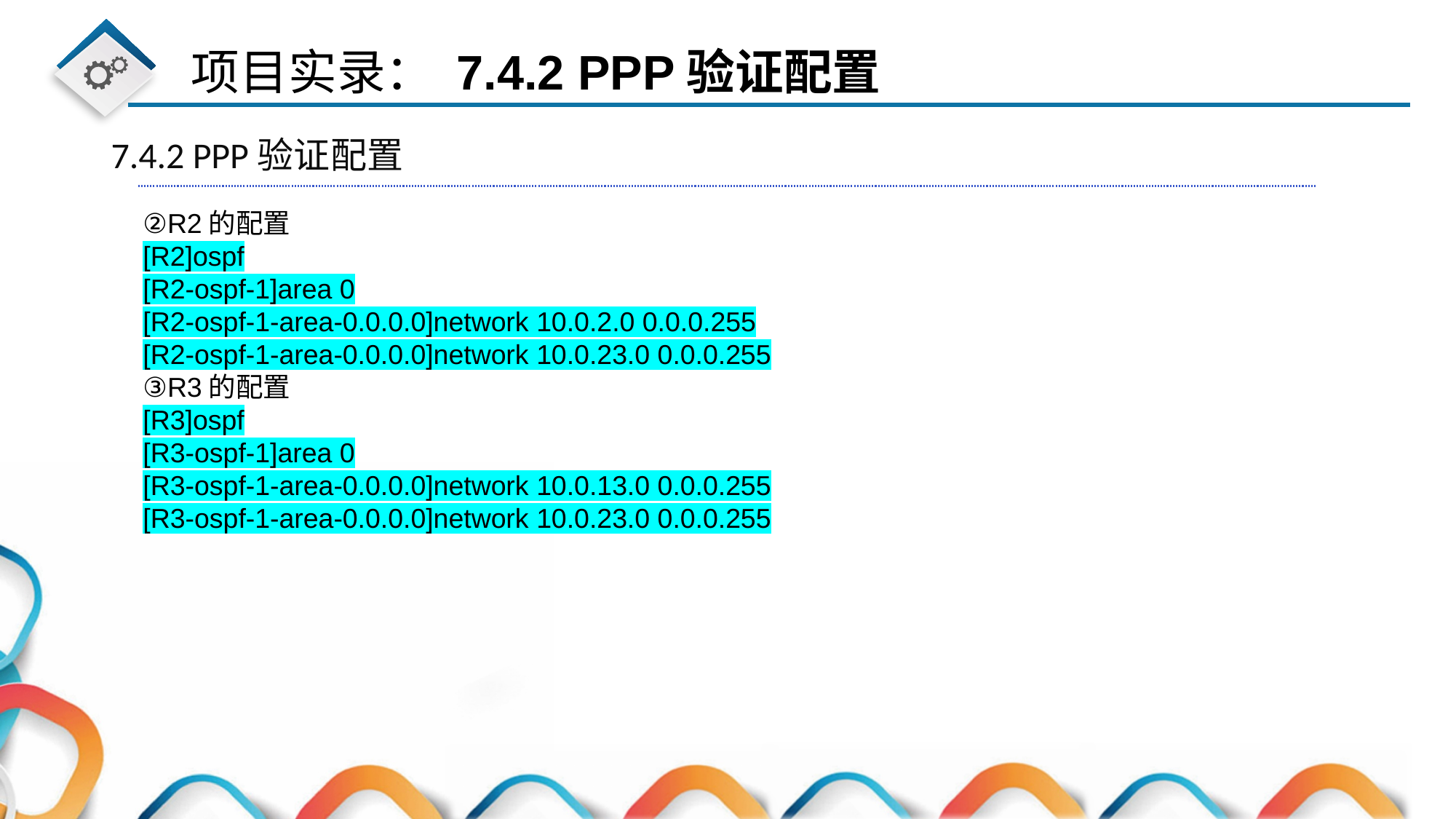

7.4.2 PPP验证配置

②R2的配置
[R2]ospf
[R2-ospf-1]area 0
[R2-ospf-1-area-0.0.0.0]network 10.0.2.0 0.0.0.255
[R2-ospf-1-area-0.0.0.0]network 10.0.23.0 0.0.0.255
③R3的配置
[R3]ospf
[R3-ospf-1]area 0
[R3-ospf-1-area-0.0.0.0]network 10.0.13.0 0.0.0.255
[R3-ospf-1-area-0.0.0.0]network 10.0.23.0 0.0.0.255